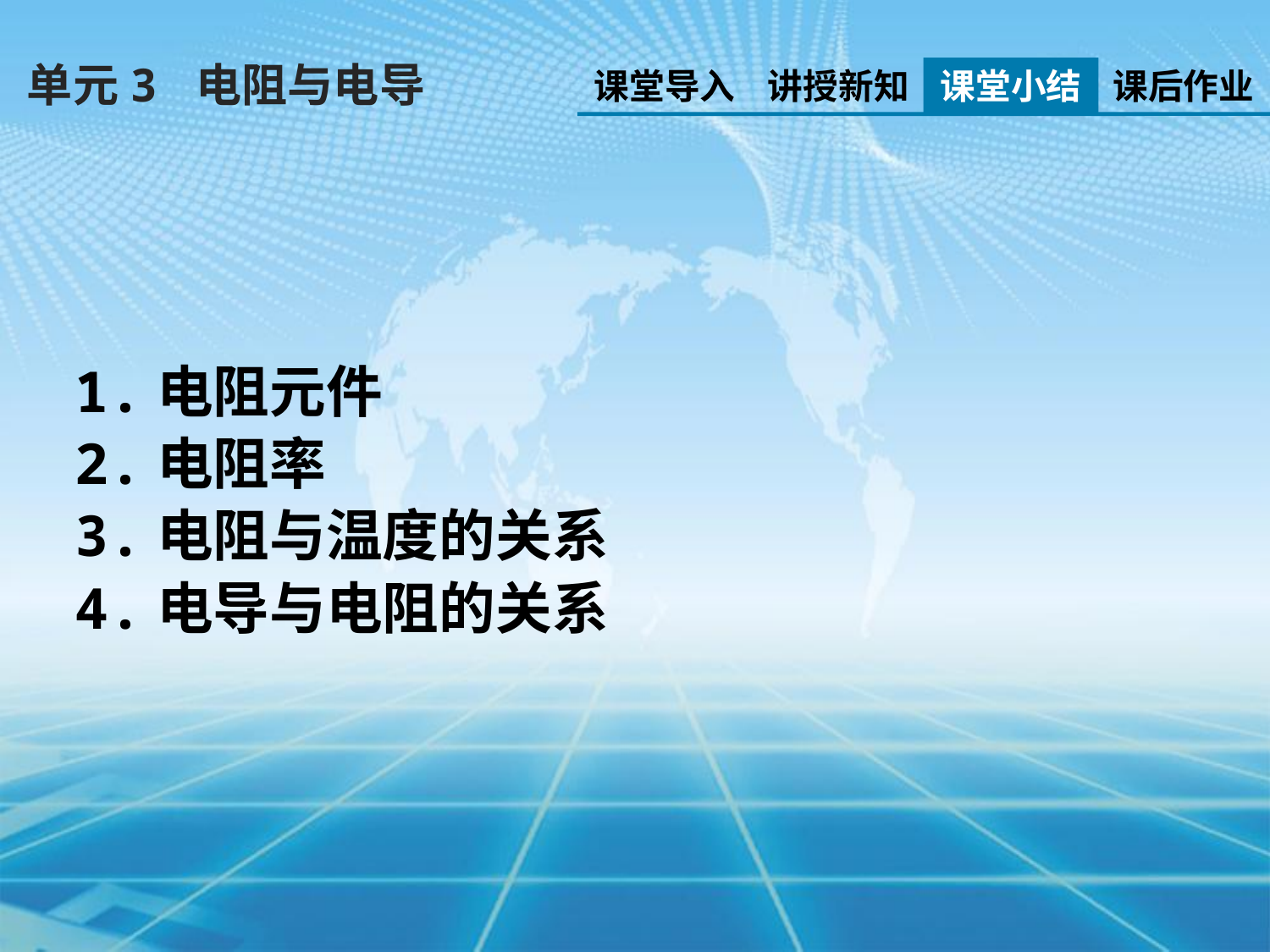

单元3 电阻与电导
课堂导入
讲授新知
课堂小结
课后作业
1.电阻元件
2.电阻率
3.电阻与温度的关系
4.电导与电阻的关系